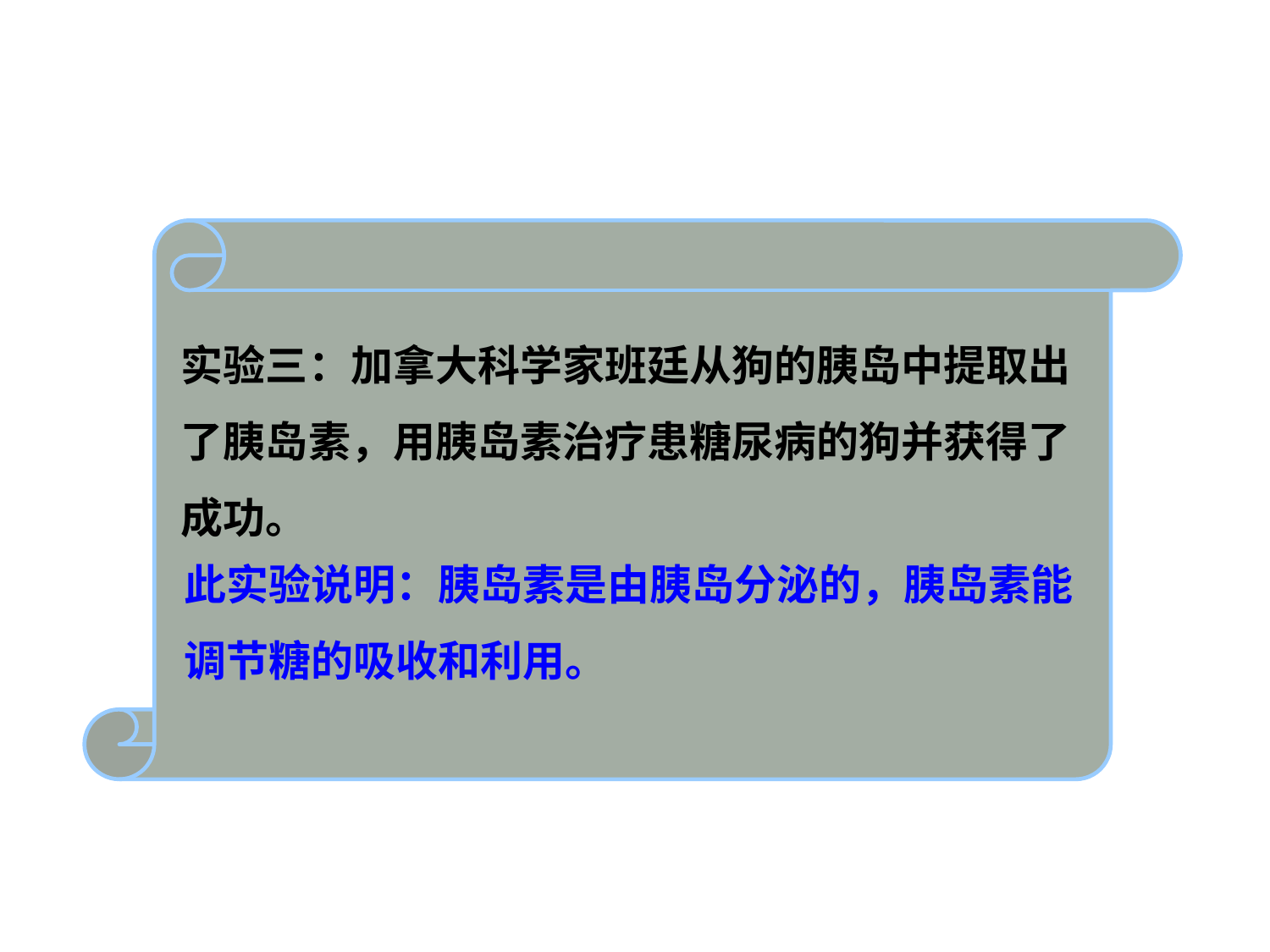

实验三：加拿大科学家班廷从狗的胰岛中提取出
了胰岛素，用胰岛素治疗患糖尿病的狗并获得了成功。
此实验说明：胰岛素是由胰岛分泌的，胰岛素能调节糖的吸收和利用。